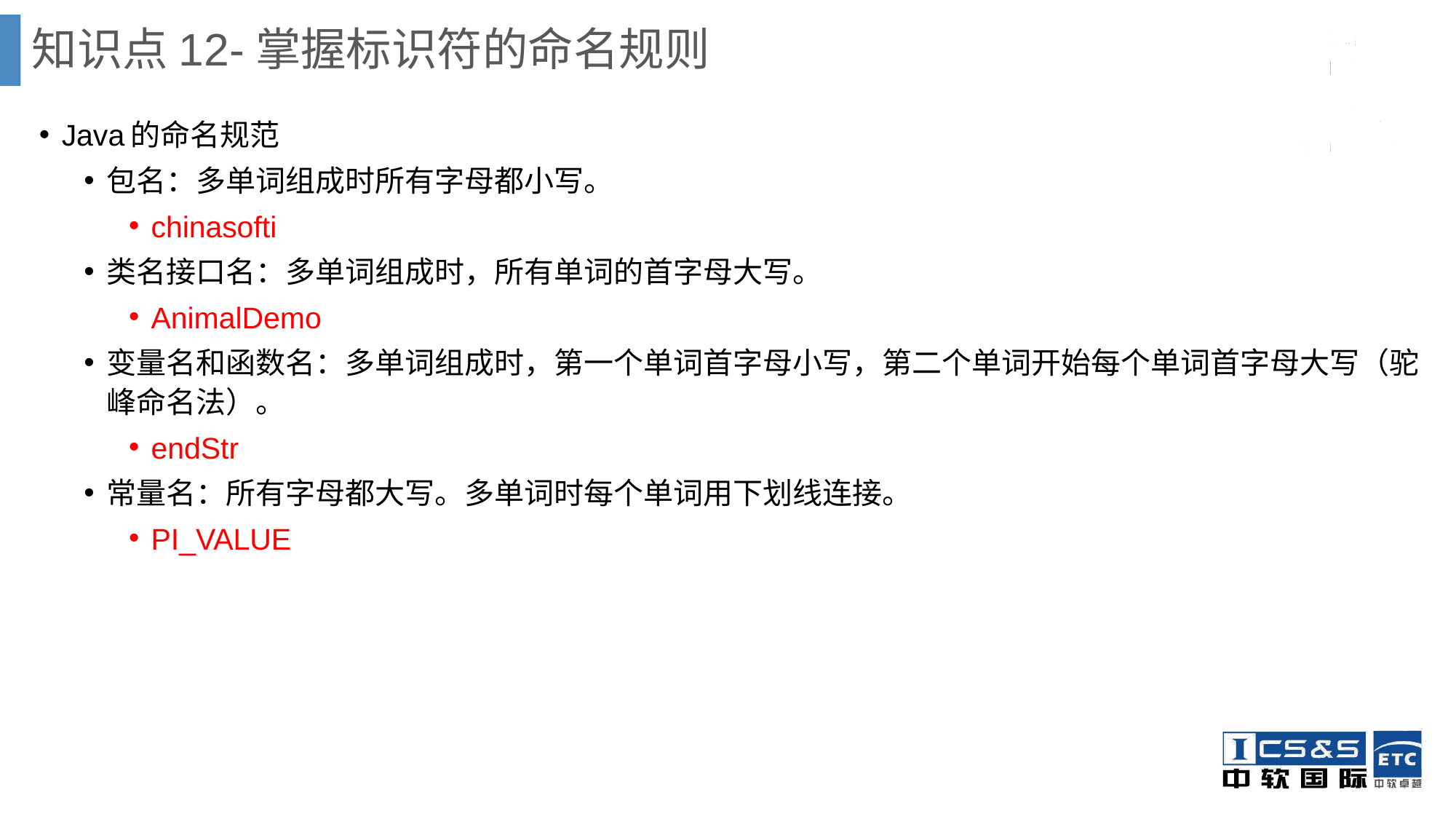

# 知识点12-掌握标识符的命名规则
Java的命名规范
包名：多单词组成时所有字母都小写。
chinasofti
类名接口名：多单词组成时，所有单词的首字母大写。
AnimalDemo
变量名和函数名：多单词组成时，第一个单词首字母小写，第二个单词开始每个单词首字母大写（驼峰命名法）。
endStr
常量名：所有字母都大写。多单词时每个单词用下划线连接。
PI_VALUE